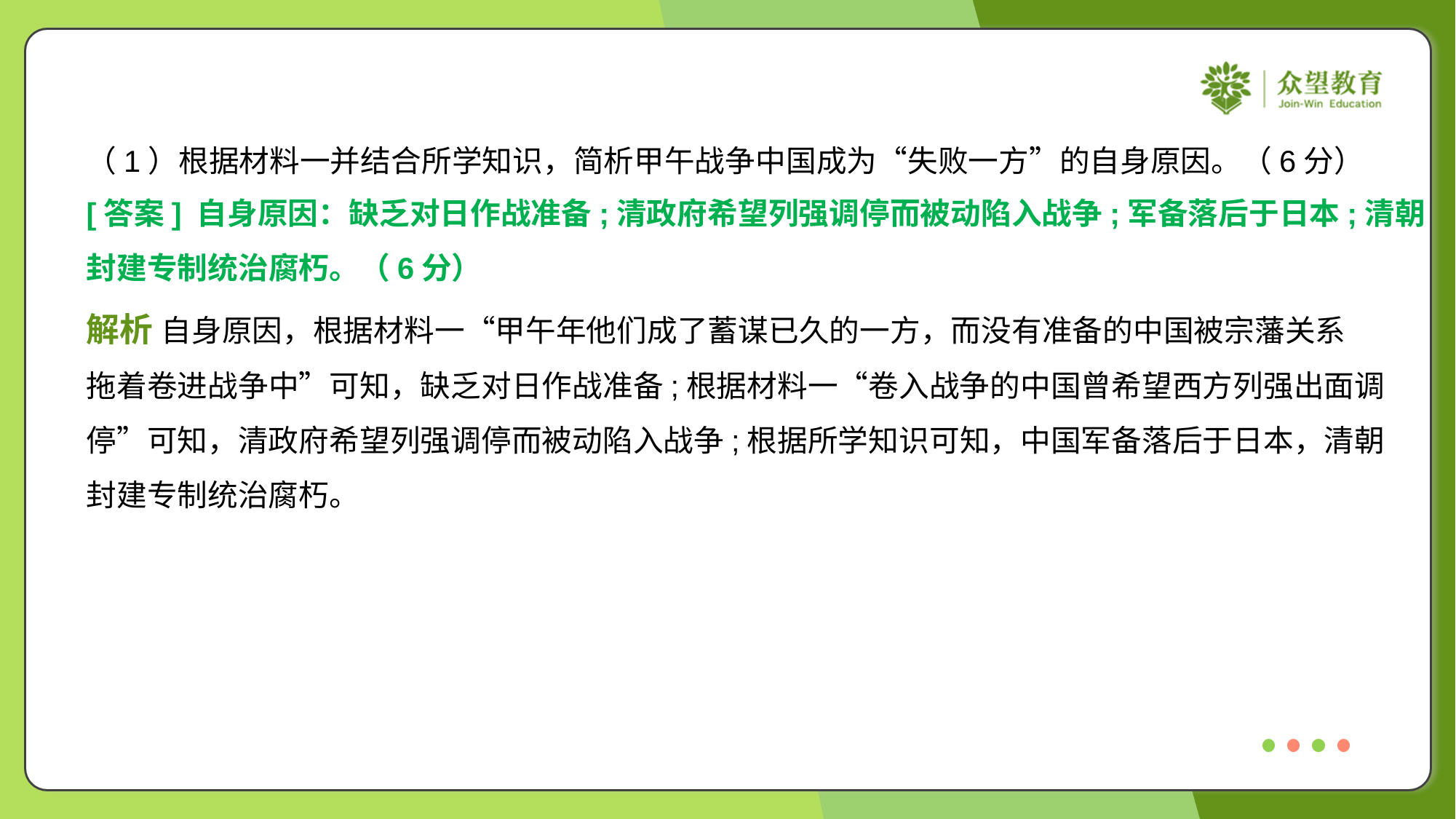

（1）根据材料一并结合所学知识，简析甲午战争中国成为“失败一方”的自身原因。（6分）
[答案] 自身原因：缺乏对日作战准备;清政府希望列强调停而被动陷入战争;军备落后于日本;清朝
封建专制统治腐朽。（6分）
解析 自身原因，根据材料一“甲午年他们成了蓄谋已久的一方，而没有准备的中国被宗藩关系
拖着卷进战争中”可知，缺乏对日作战准备;根据材料一“卷入战争的中国曾希望西方列强出面调
停”可知，清政府希望列强调停而被动陷入战争;根据所学知识可知，中国军备落后于日本，清朝
封建专制统治腐朽。